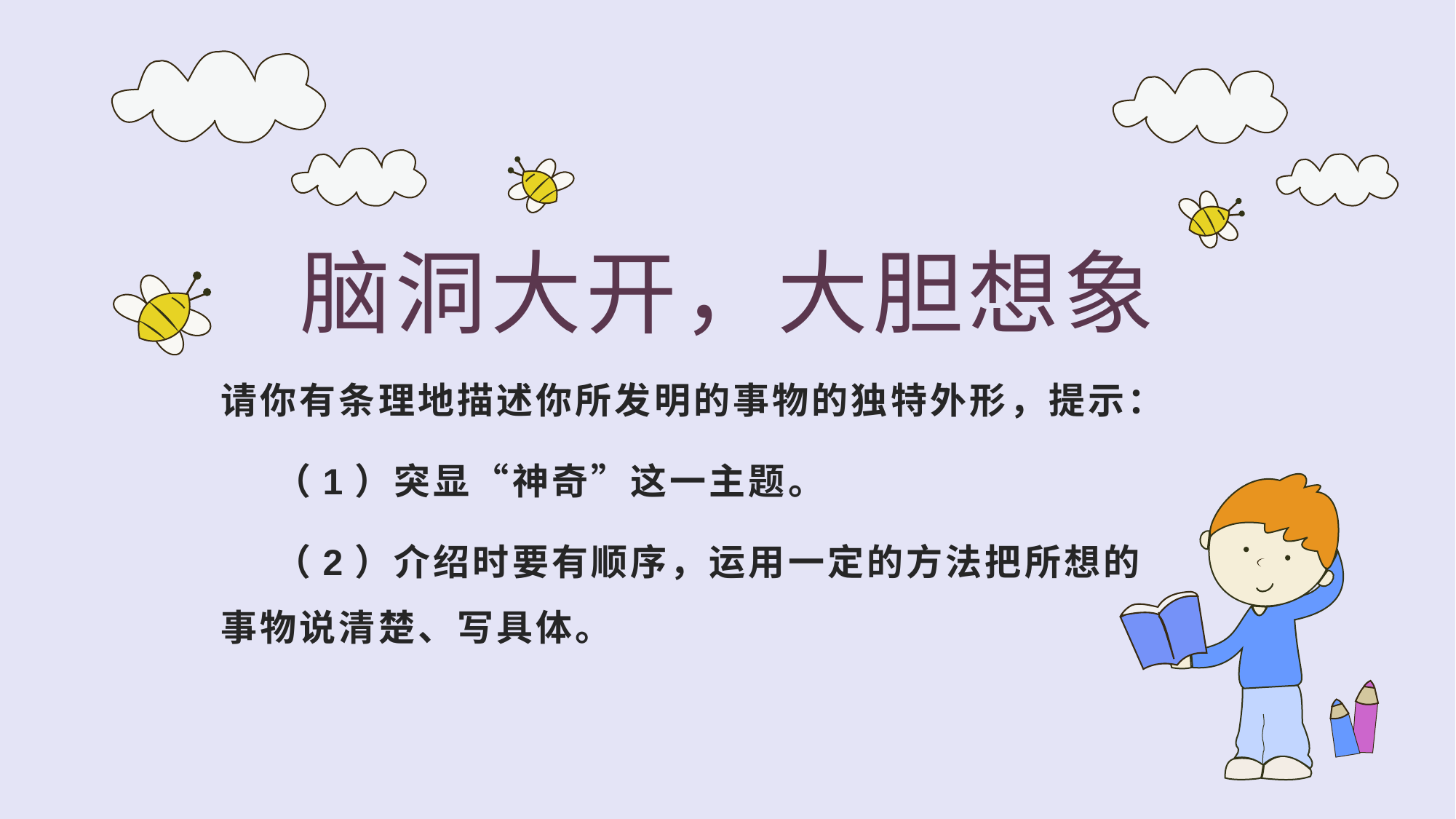

# 脑洞大开，大胆想象
请你有条理地描述你所发明的事物的独特外形，提示：
    （1）突显“神奇”这一主题。
    （2）介绍时要有顺序，运用一定的方法把所想的事物说清楚、写具体。